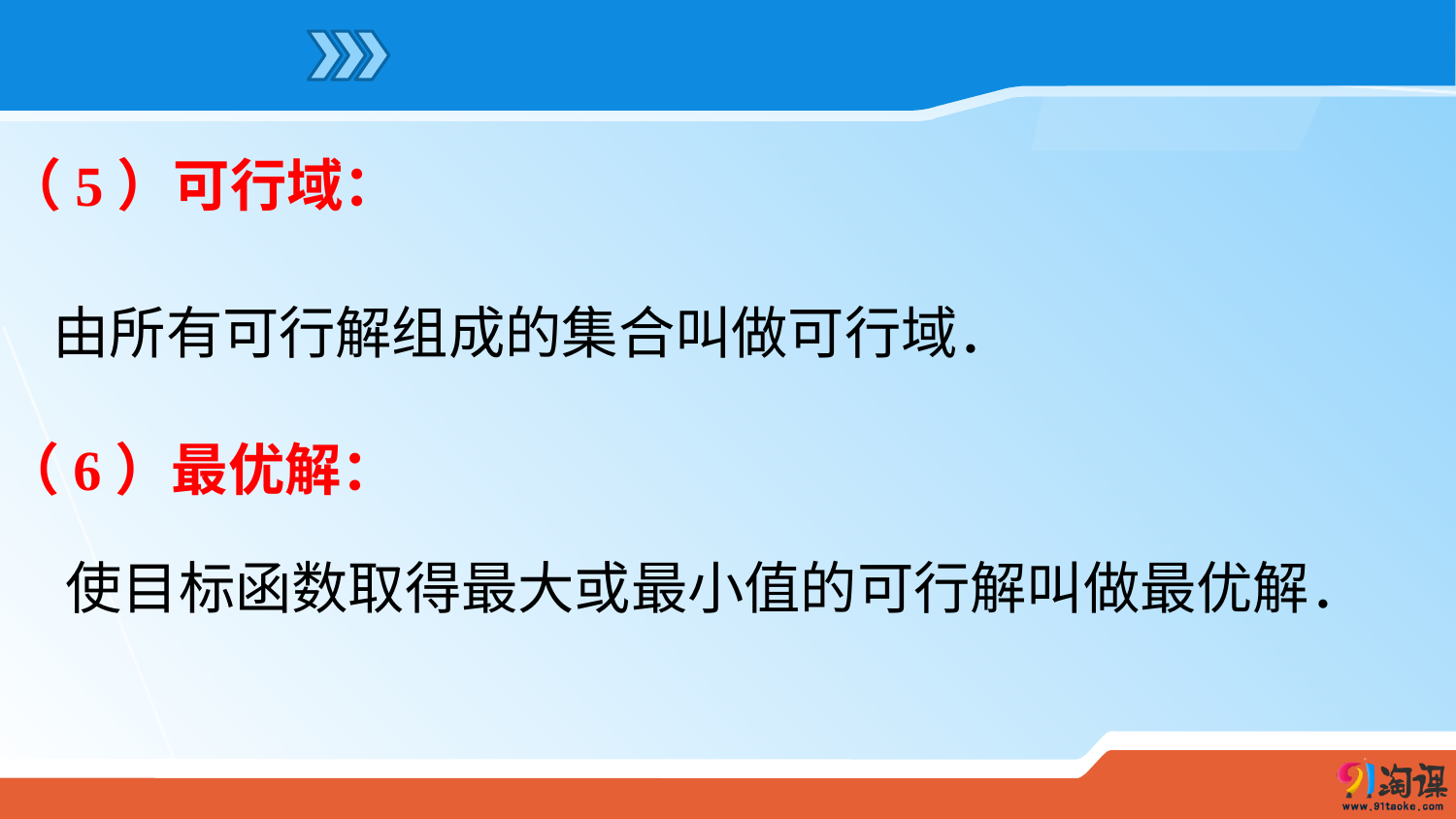

（5）可行域：
  由所有可行解组成的集合叫做可行域．
（6）最优解：
   使目标函数取得最大或最小值的可行解叫做最优解．